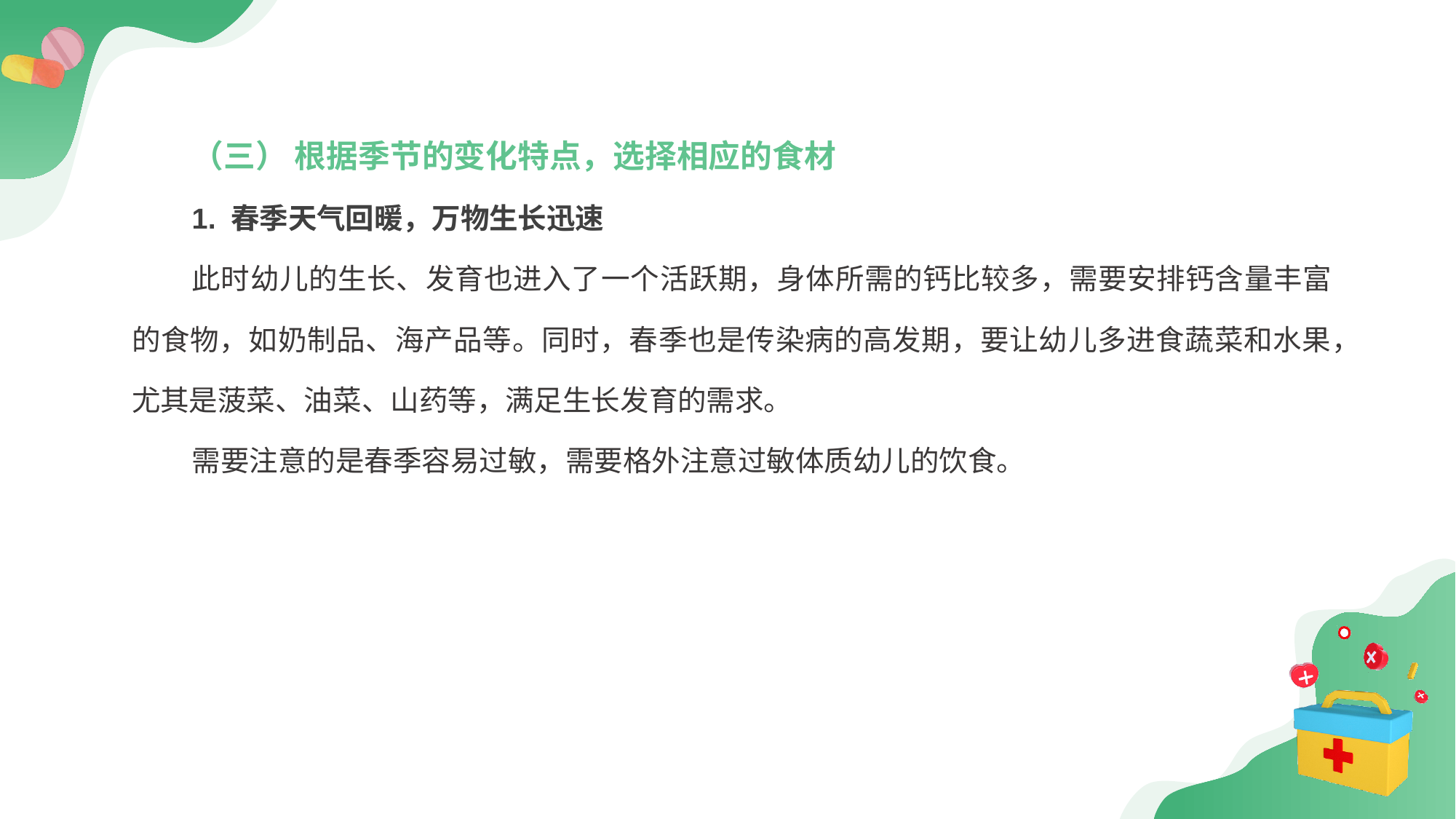

（三） 根据季节的变化特点，选择相应的食材
1. 春季天气回暖，万物生长迅速
此时幼儿的生长、发育也进入了一个活跃期，身体所需的钙比较多，需要安排钙含量丰富的食物，如奶制品、海产品等。同时，春季也是传染病的高发期，要让幼儿多进食蔬菜和水果，尤其是菠菜、油菜、山药等，满足生长发育的需求。
需要注意的是春季容易过敏，需要格外注意过敏体质幼儿的饮食。